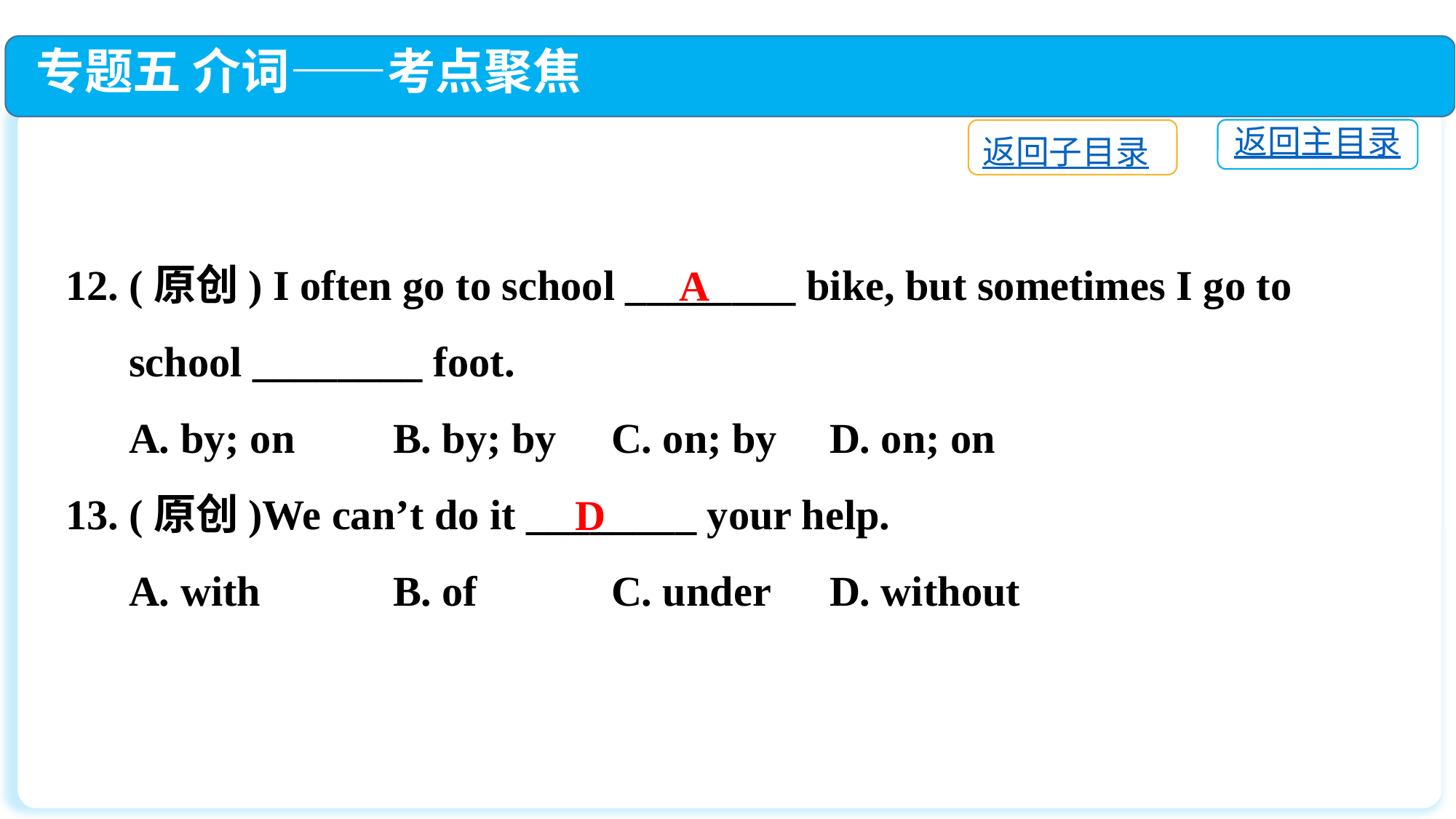

专题五 介词——考点聚焦

返回主目录

返回子目录
12. (原创) I often go to school ________ bike, but sometimes I go to
      school ________ foot.
      A. by; on	B. by; by  	C. on; by	D. on; on
13. (原创)We can’t do it ________ your help.
      A. with　	B. of		C. under	D. without

A
D